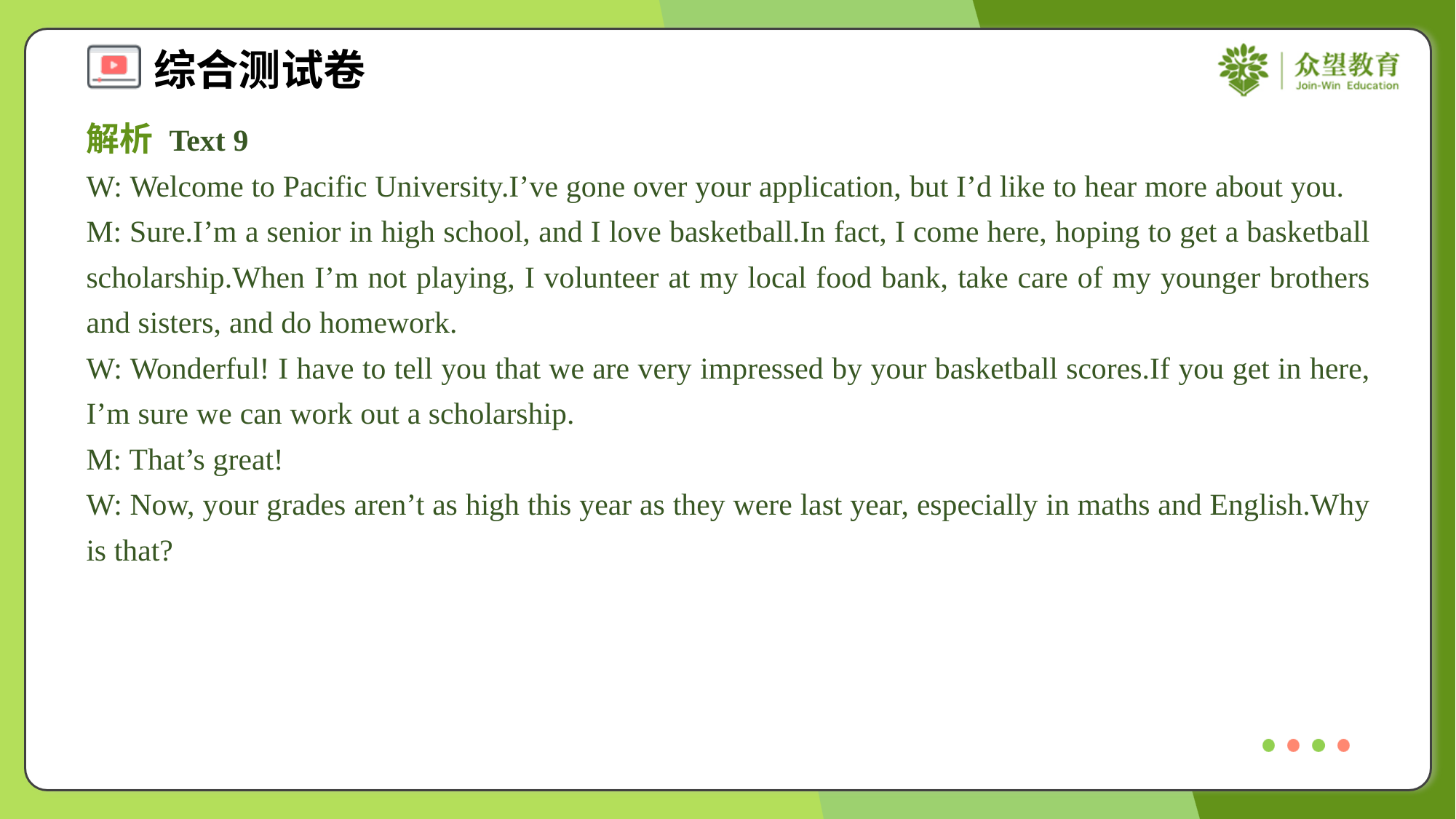

解析 Text 9
W: Welcome to Pacific University.I’ve gone over your application, but I’d like to hear more about you.
M: Sure.I’m a senior in high school, and I love basketball.In fact, I come here, hoping to get a basketball scholarship.When I’m not playing, I volunteer at my local food bank, take care of my younger brothers and sisters, and do homework.
W: Wonderful! I have to tell you that we are very impressed by your basketball scores.If you get in here, I’m sure we can work out a scholarship.
M: That’s great!
W: Now, your grades aren’t as high this year as they were last year, especially in maths and English.Why is that?